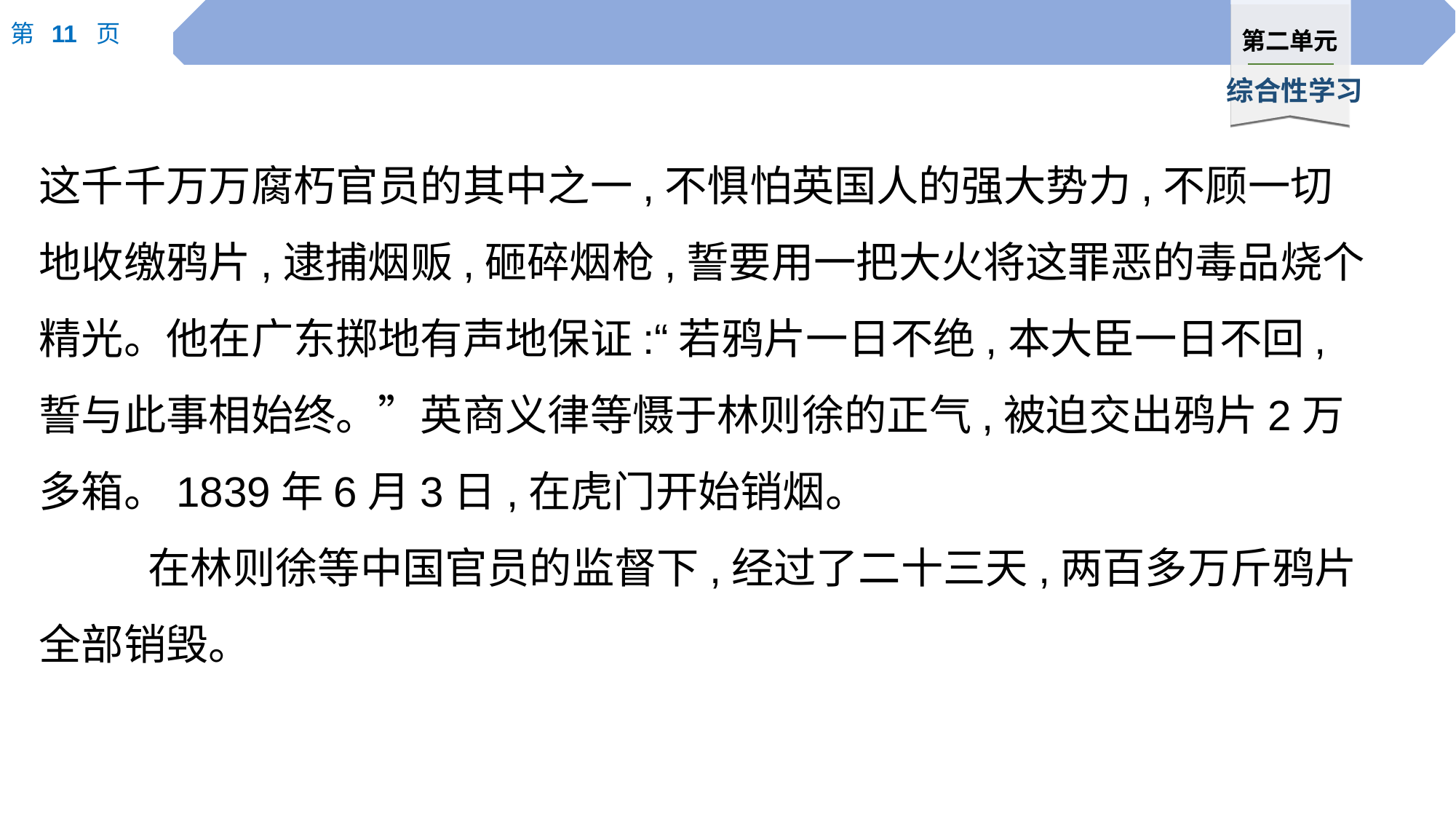

这千千万万腐朽官员的其中之一,不惧怕英国人的强大势力,不顾一切地收缴鸦片,逮捕烟贩,砸碎烟枪,誓要用一把大火将这罪恶的毒品烧个精光。他在广东掷地有声地保证:“若鸦片一日不绝,本大臣一日不回,誓与此事相始终。”英商义律等慑于林则徐的正气,被迫交出鸦片2万多箱。1839年6月3日,在虎门开始销烟。
	在林则徐等中国官员的监督下,经过了二十三天,两百多万斤鸦片全部销毁。